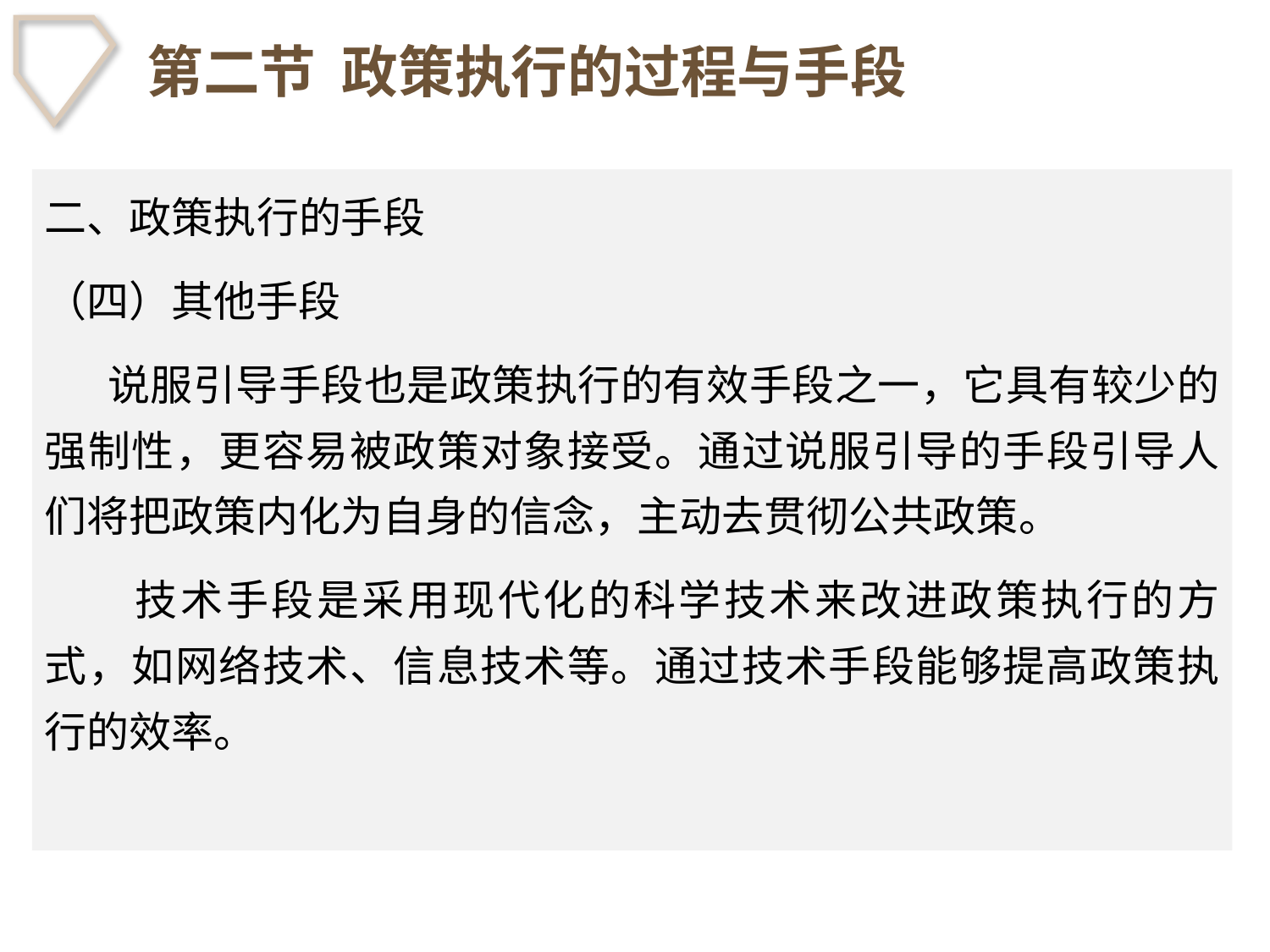

# 第二节  政策执行的过程与手段
二、政策执行的手段
（四）其他手段
　  说服引导手段也是政策执行的有效手段之一，它具有较少的强制性，更容易被政策对象接受。通过说服引导的手段引导人们将把政策内化为自身的信念，主动去贯彻公共政策。
　　技术手段是采用现代化的科学技术来改进政策执行的方式，如网络技术、信息技术等。通过技术手段能够提高政策执行的效率。